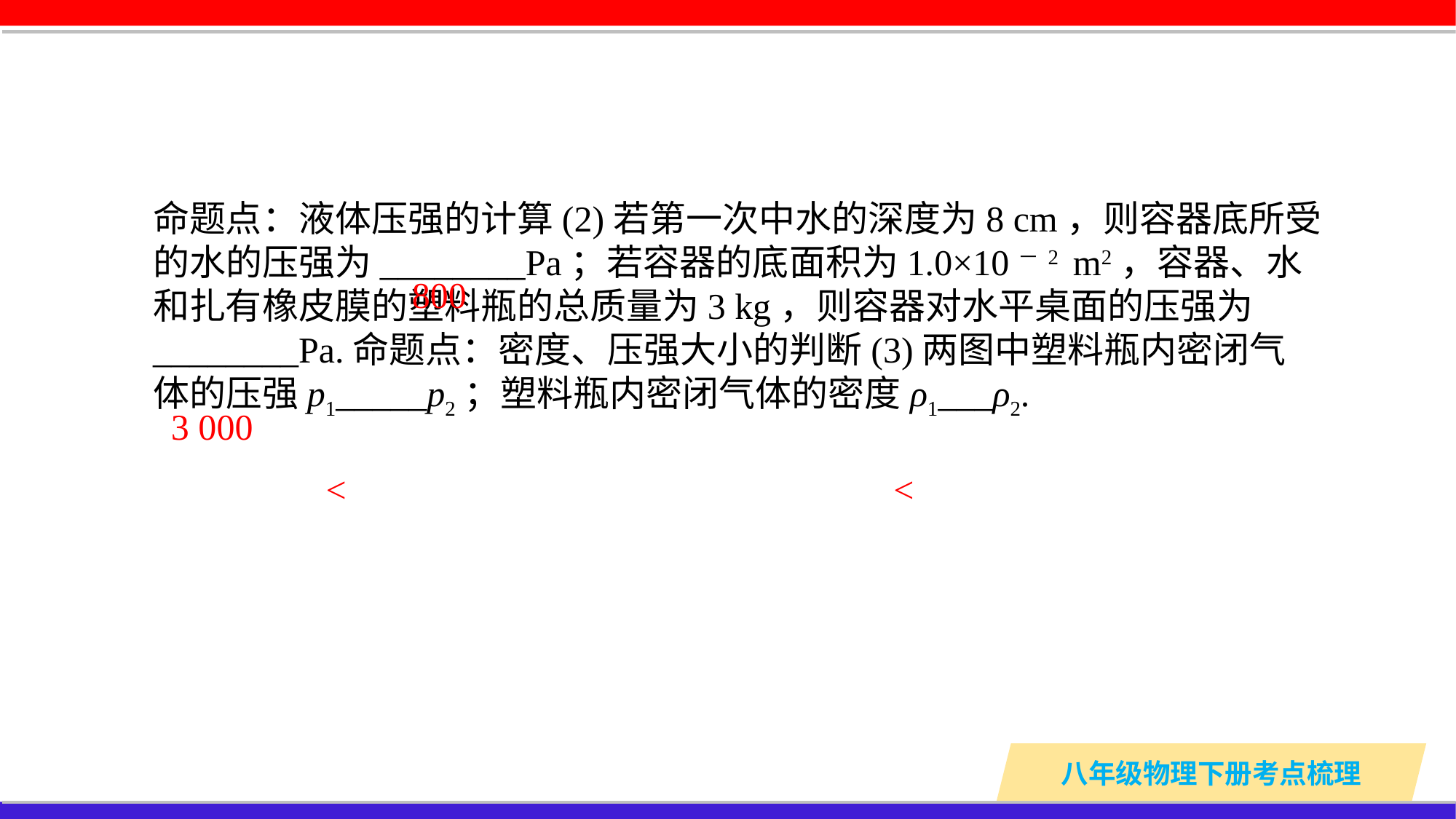

命题点：液体压强的计算(2)若第一次中水的深度为8 cm，则容器底所受的水的压强为________Pa；若容器的底面积为1.0×10－2  m2，容器、水和扎有橡皮膜的塑料瓶的总质量为3 kg，则容器对水平桌面的压强为________Pa.命题点：密度、压强大小的判断(3)两图中塑料瓶内密闭气体的压强p1_____p2；塑料瓶内密闭气体的密度ρ1___ρ2.

800
3 000
<
<